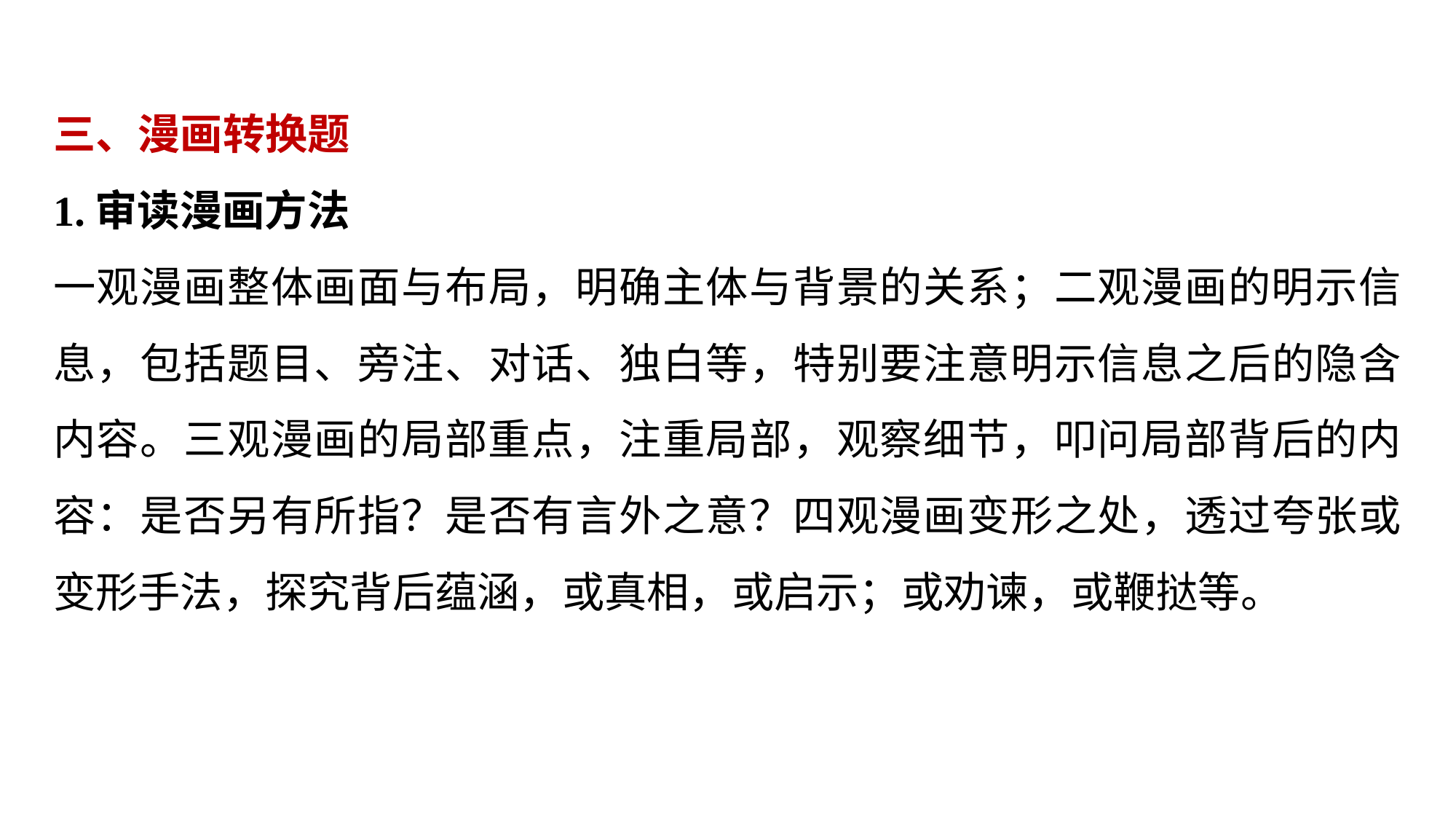

三、漫画转换题
1.审读漫画方法
一观漫画整体画面与布局，明确主体与背景的关系；二观漫画的明示信息，包括题目、旁注、对话、独白等，特别要注意明示信息之后的隐含内容。三观漫画的局部重点，注重局部，观察细节，叩问局部背后的内容：是否另有所指？是否有言外之意？四观漫画变形之处，透过夸张或变形手法，探究背后蕴涵，或真相，或启示；或劝谏，或鞭挞等。